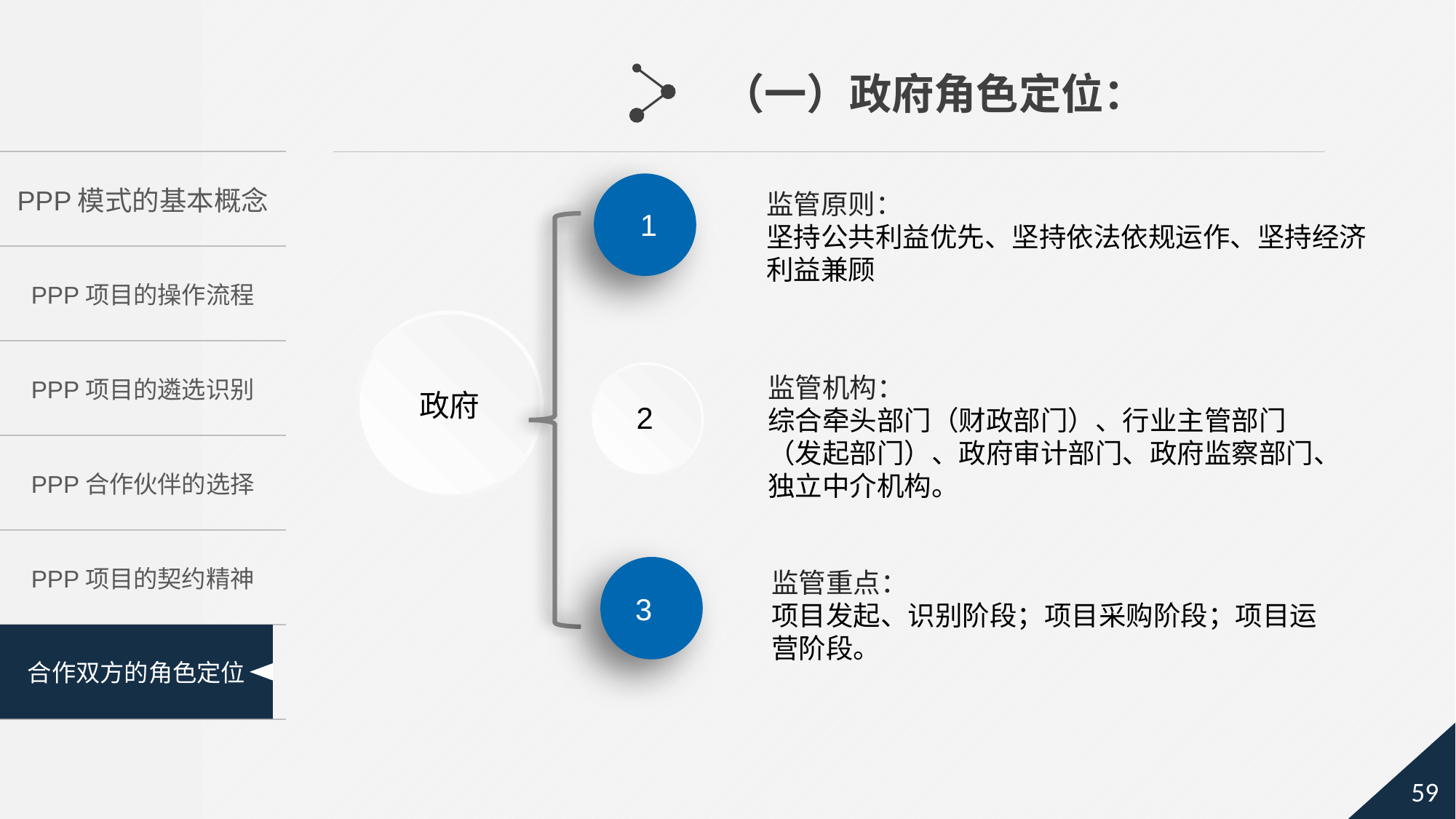

（一）政府角色定位：

监管原则：
坚持公共利益优先、坚持依法依规运作、坚持经济利益兼顾
1

政府

监管机构：
综合牵头部门（财政部门）、行业主管部门（发起部门）、政府审计部门、政府监察部门、独立中介机构。
2

监管重点：
项目发起、识别阶段；项目采购阶段；项目运营阶段。
3